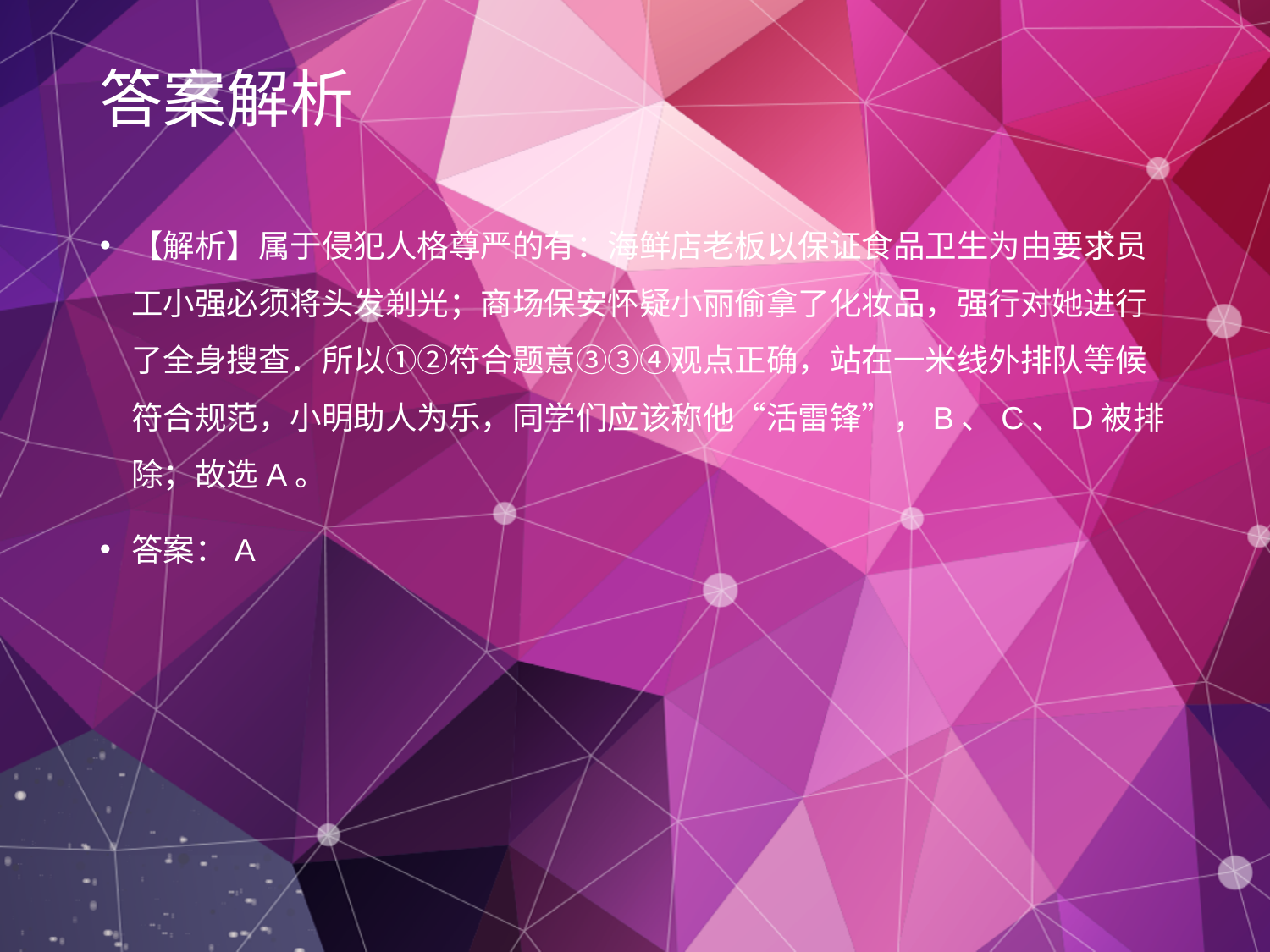

答案解析
【解析】属于侵犯人格尊严的有：海鲜店老板以保证食品卫生为由要求员工小强必须将头发剃光；商场保安怀疑小丽偷拿了化妆品，强行对她进行了全身搜查．所以①②符合题意③③④观点正确，站在一米线外排队等候符合规范，小明助人为乐，同学们应该称他“活雷锋”，B、C、D被排除；故选A。
答案：A